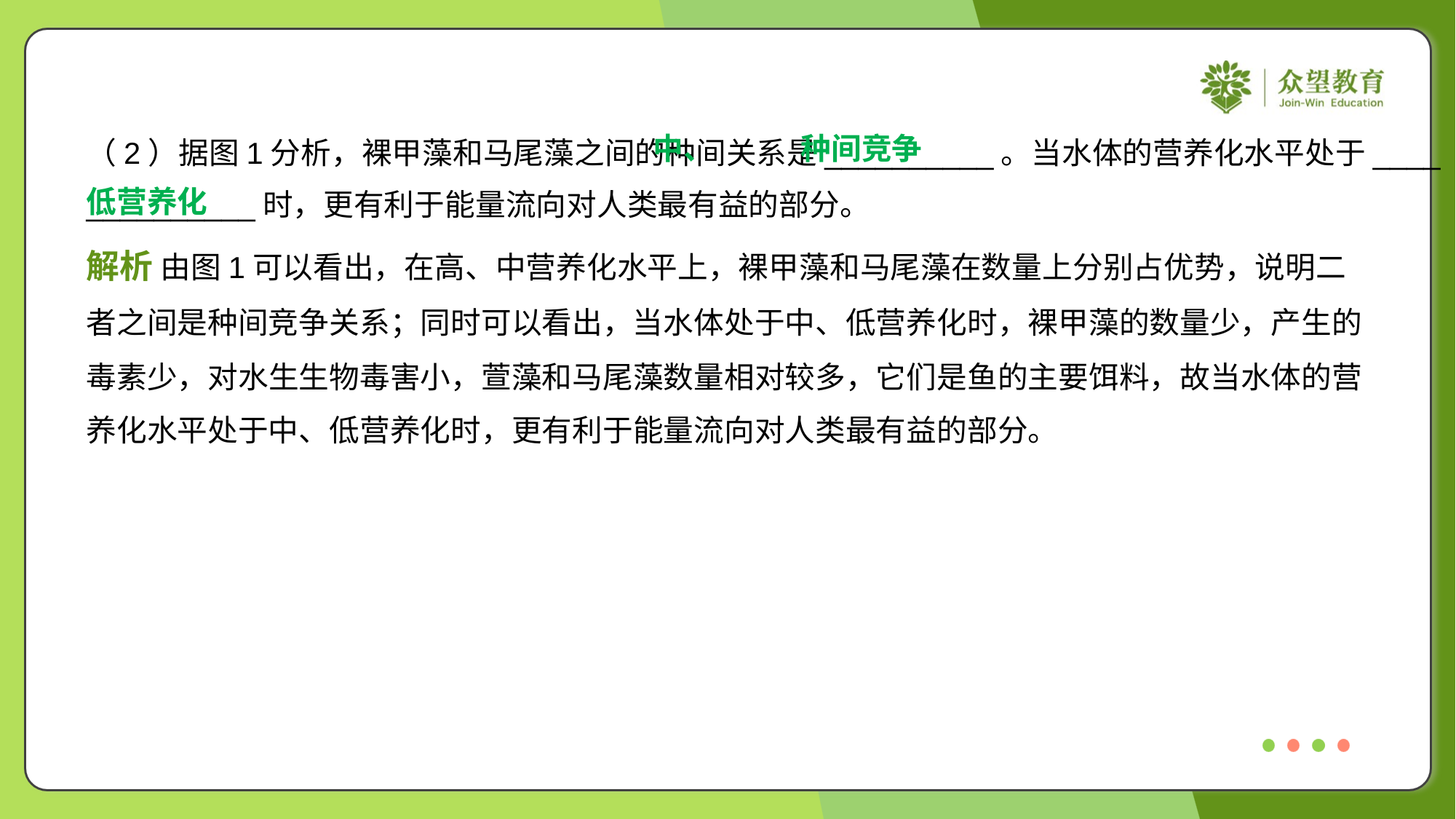

中、
低营养化
种间竞争
（2）据图1分析，裸甲藻和马尾藻之间的种间关系是__________。当水体的营养化水平处于____
__________时，更有利于能量流向对人类最有益的部分。
解析 由图1可以看出，在高、中营养化水平上，裸甲藻和马尾藻在数量上分别占优势，说明二
者之间是种间竞争关系；同时可以看出，当水体处于中、低营养化时，裸甲藻的数量少，产生的
毒素少，对水生生物毒害小，萱藻和马尾藻数量相对较多，它们是鱼的主要饵料，故当水体的营
养化水平处于中、低营养化时，更有利于能量流向对人类最有益的部分。